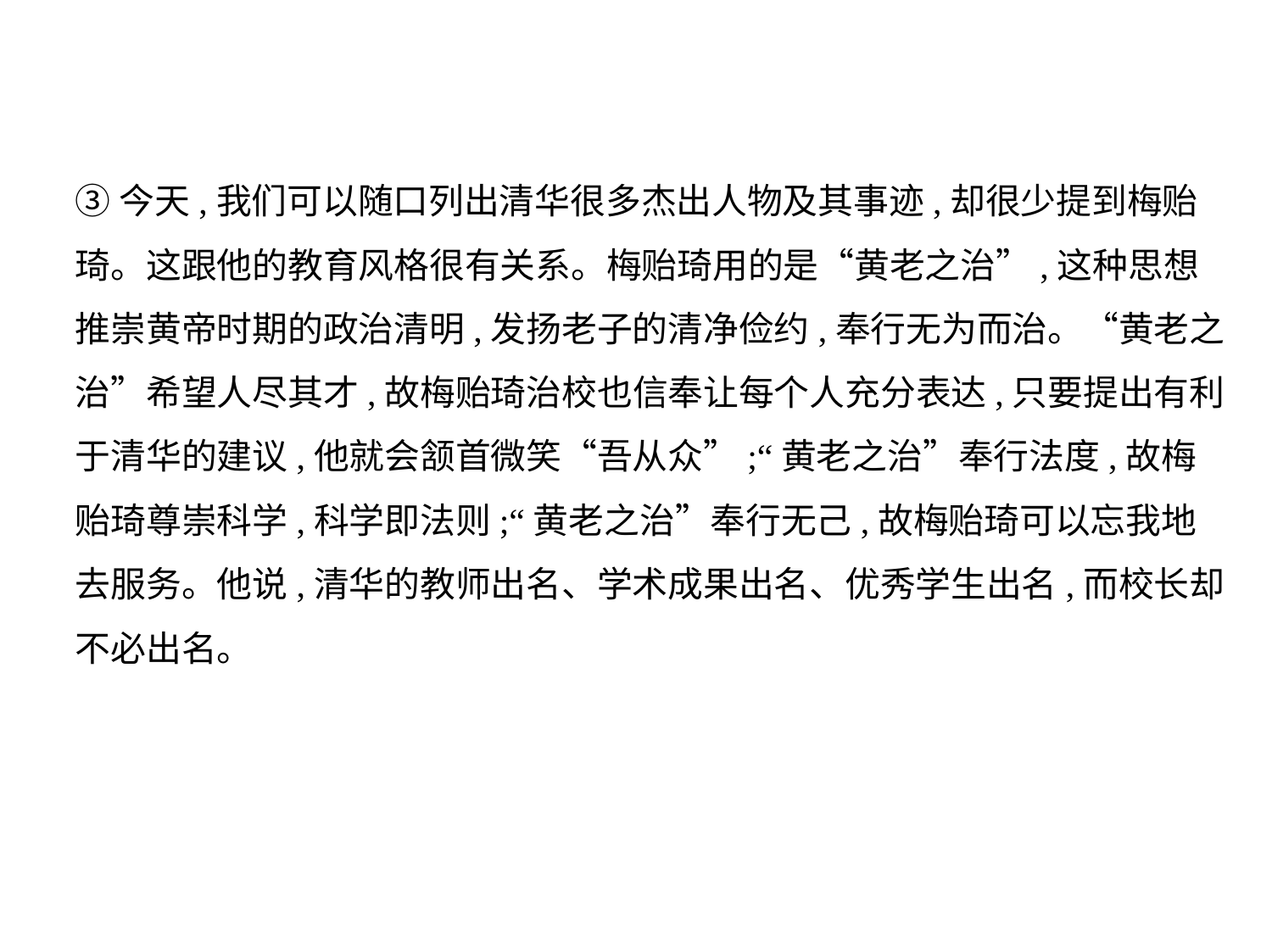

③今天,我们可以随口列出清华很多杰出人物及其事迹,却很少提到梅贻
琦。这跟他的教育风格很有关系。梅贻琦用的是“黄老之治”,这种思想
推崇黄帝时期的政治清明,发扬老子的清净俭约,奉行无为而治。“黄老之
治”希望人尽其才,故梅贻琦治校也信奉让每个人充分表达,只要提出有利
于清华的建议,他就会颔首微笑“吾从众”;“黄老之治”奉行法度,故梅
贻琦尊崇科学,科学即法则;“黄老之治”奉行无己,故梅贻琦可以忘我地
去服务。他说,清华的教师出名、学术成果出名、优秀学生出名,而校长却
不必出名。